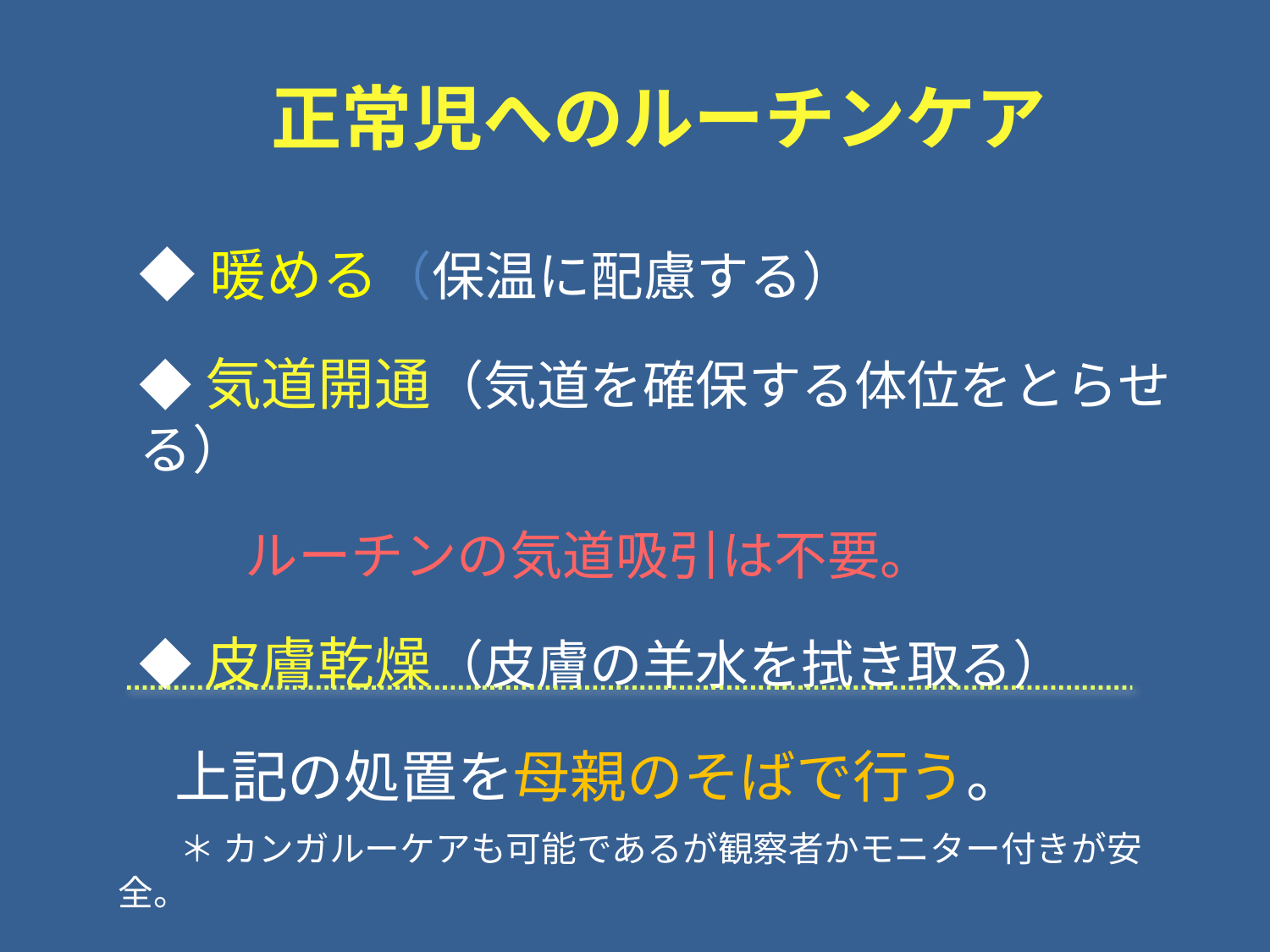

正常児へのルーチンケア
◆暖める（保温に配慮する）
◆気道開通（気道を確保する体位をとらせる）
　　ルーチンの気道吸引は不要。
◆皮膚乾燥（皮膚の羊水を拭き取る）

　上記の処置を母親のそばで行う。
 　＊ カンガルーケアも可能であるが観察者かモニター付きが安全。